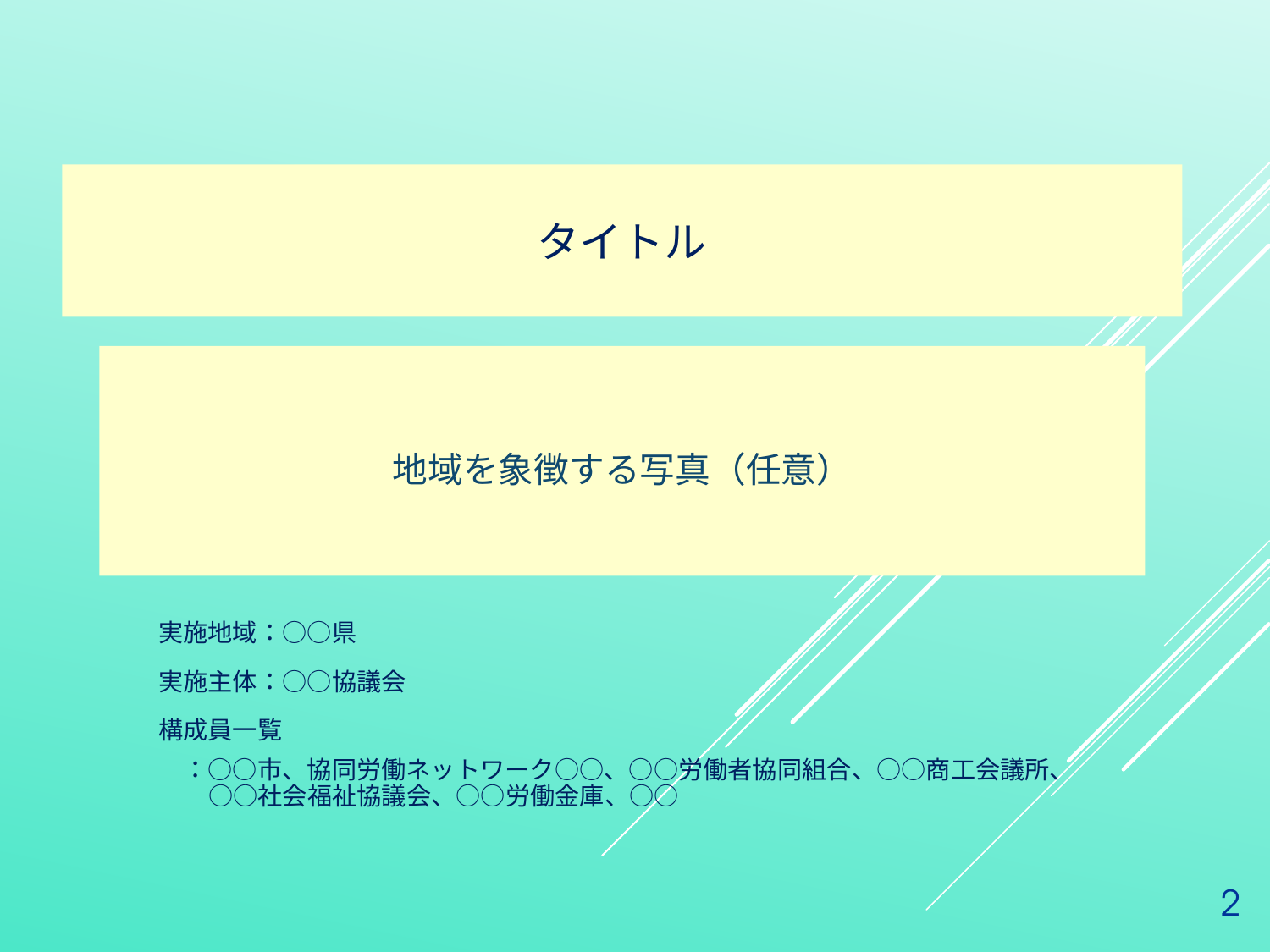

# タイトル

地域を象徴する写真（任意）
実施地域：○○県
実施主体：○○協議会
構成員一覧
　：○○市、協同労働ネットワーク○○、○○労働者協同組合、○○商工会議所、○○社会福祉協議会、○○労働金庫、○○

2